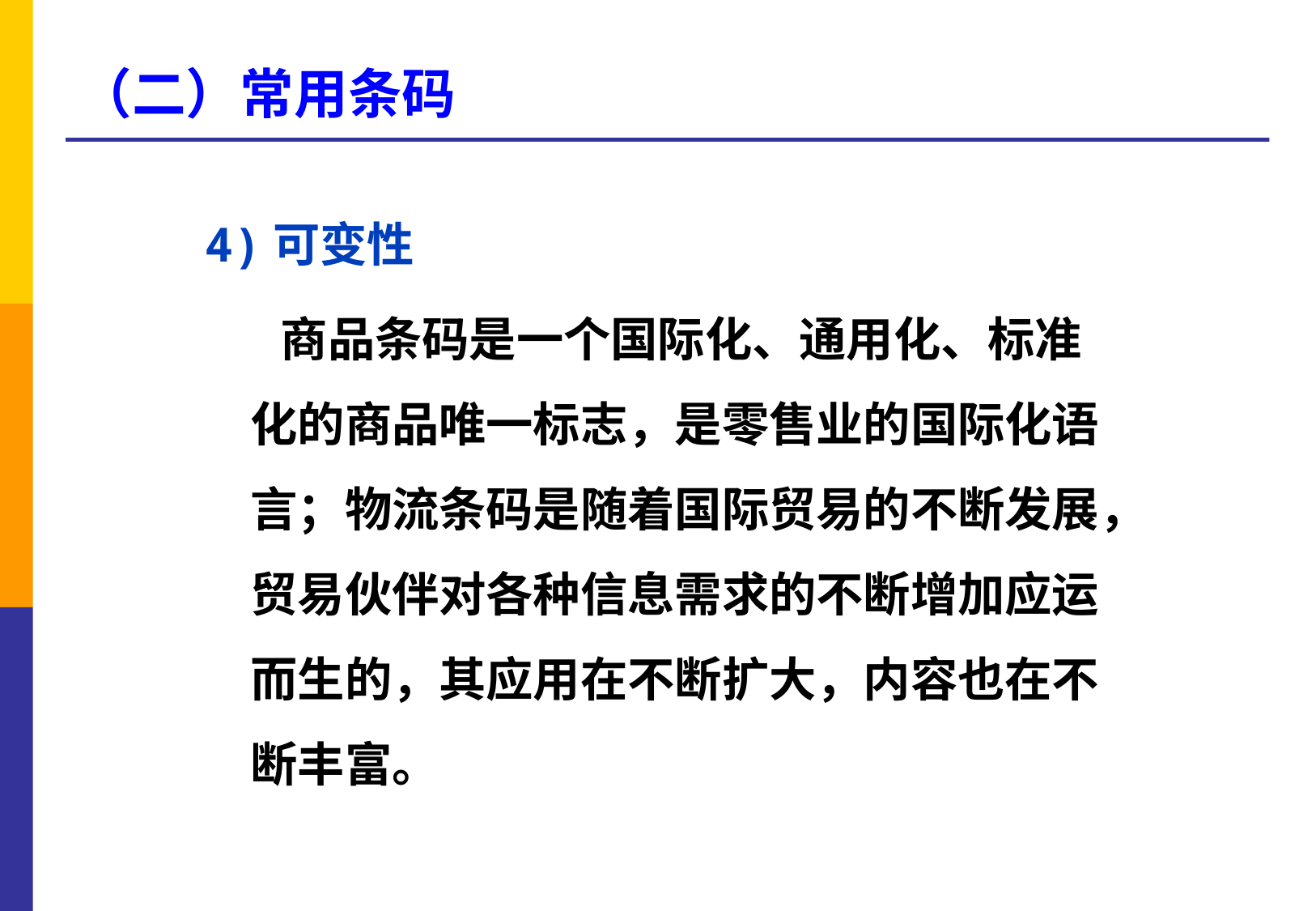

# （二）常用条码
4)可变性
      商品条码是一个国际化、通用化、标准化的商品唯一标志，是零售业的国际化语言；物流条码是随着国际贸易的不断发展，贸易伙伴对各种信息需求的不断增加应运而生的，其应用在不断扩大，内容也在不断丰富。